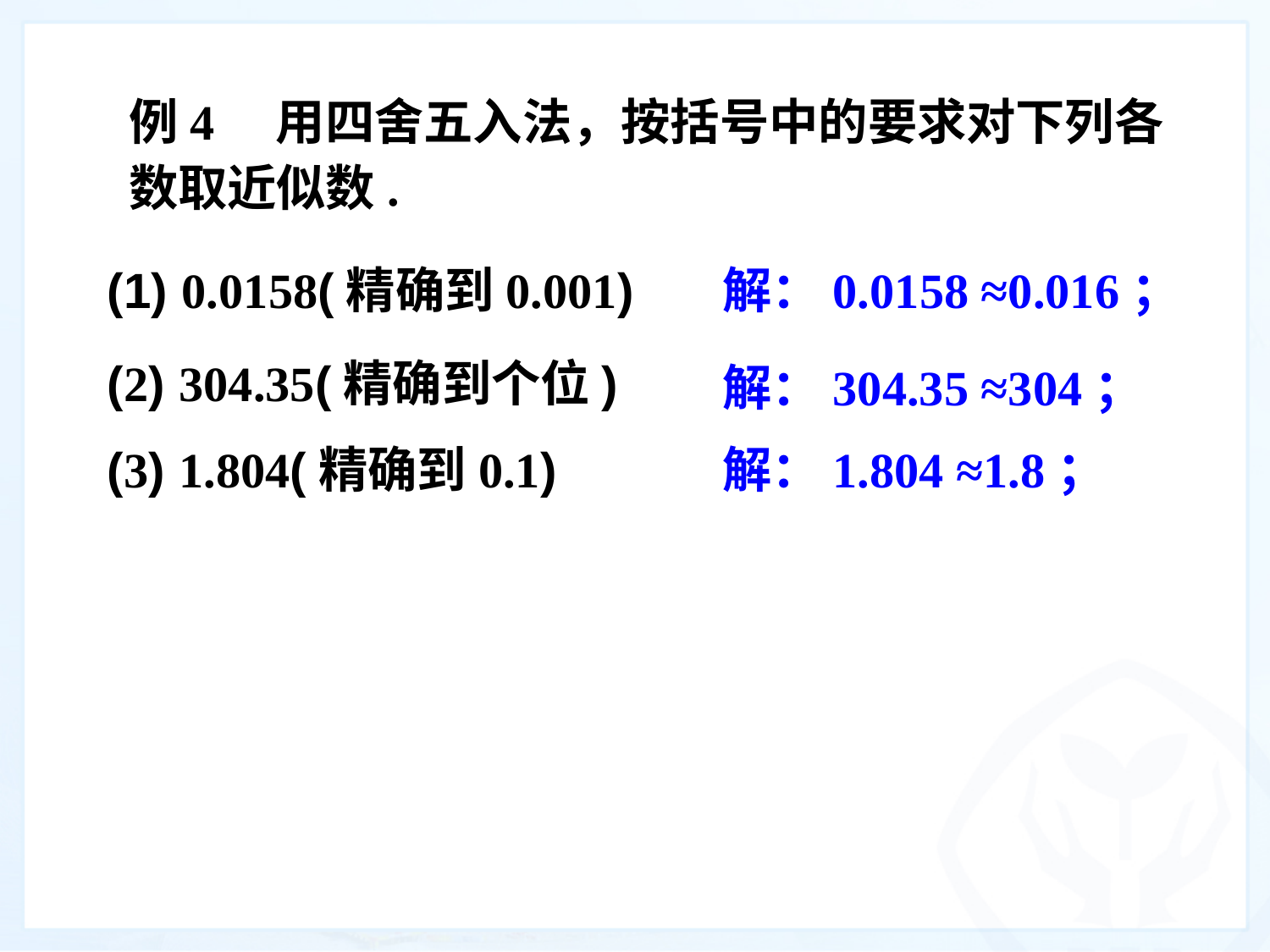

例4　用四舍五入法，按括号中的要求对下列各数取近似数.
(1) 0.0158(精确到0.001)
解：0.0158 ≈0.016；
(2) 304.35(精确到个位)
解：304.35 ≈304；
(3) 1.804(精确到0.1)
解：1.804 ≈1.8；